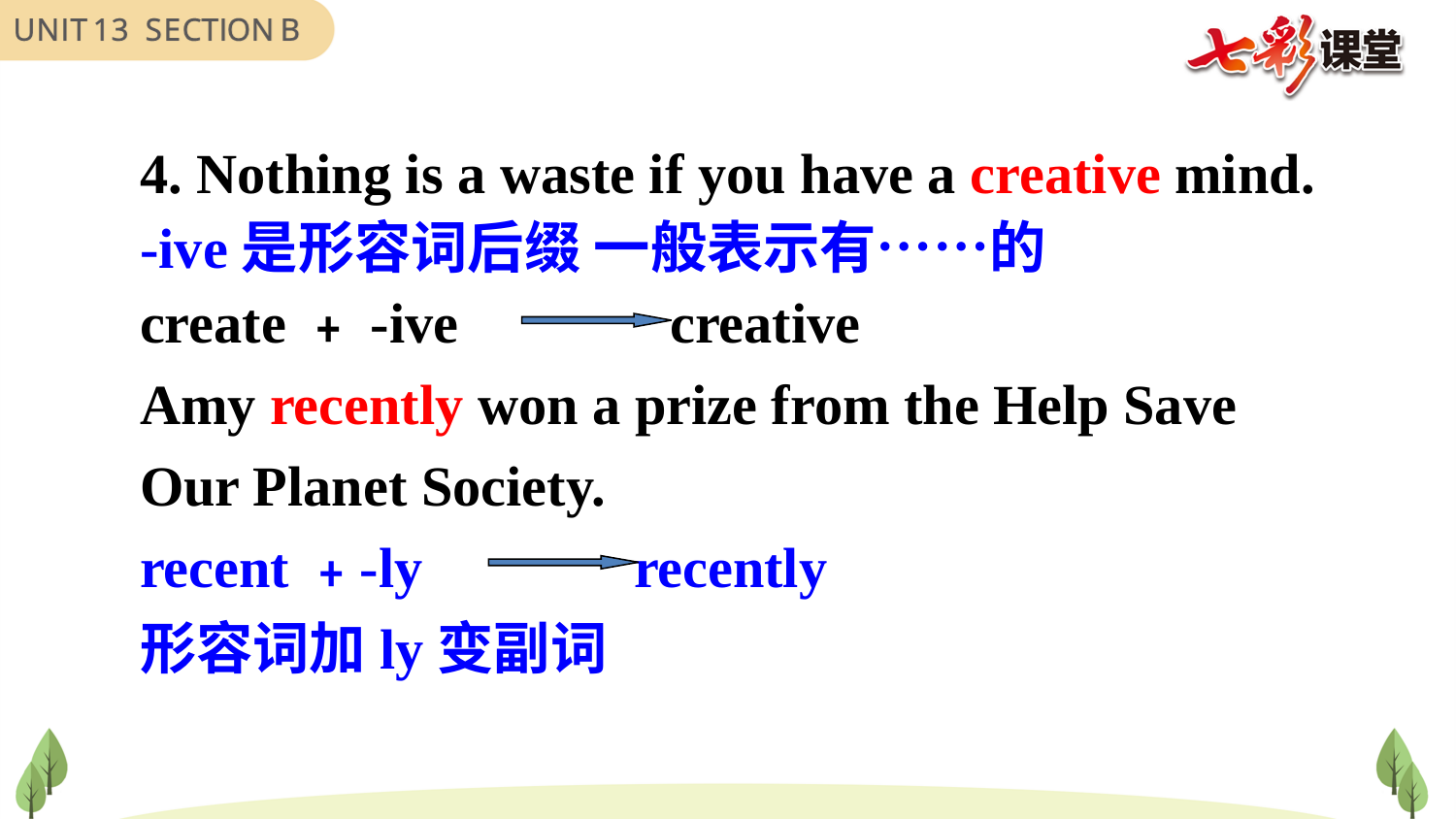

4. Nothing is a waste if you have a creative mind.
-ive是形容词后缀 一般表示有……的
create ﹢ -ive               creative
Amy recently won a prize from the Help Save Our Planet Society.
recent ﹢-ly               recently
形容词加ly变副词